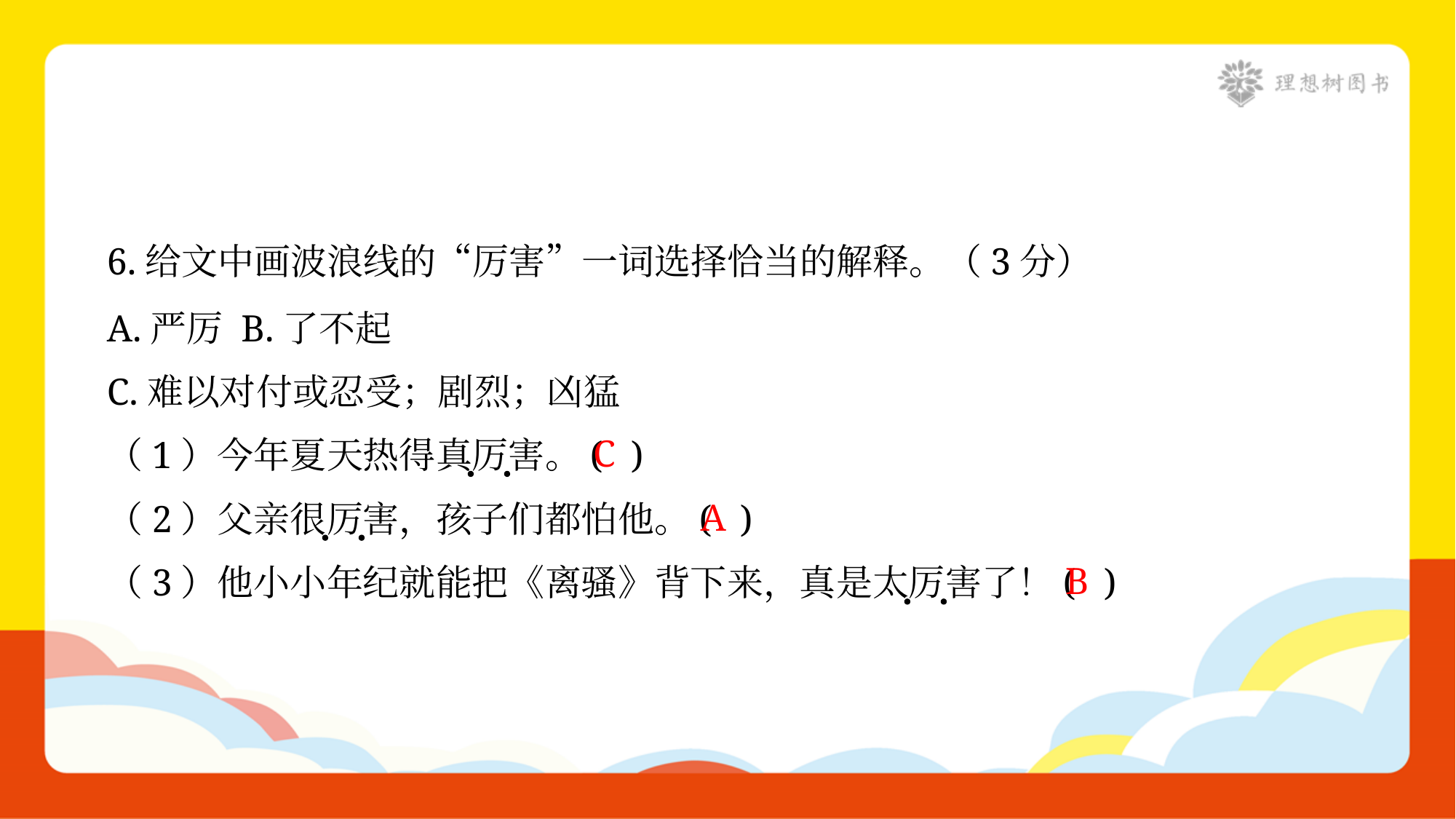

6.给文中画波浪线的“厉害”一词选择恰当的解释。（3分）
A.严厉 B.了不起
C.难以对付或忍受；剧烈；凶猛
C
（1）今年夏天热得真厉害。(   )

A
（2）父亲很厉害，孩子们都怕他。(   )

B
（3）他小小年纪就能把《离骚》背下来，真是太厉害了！(   )